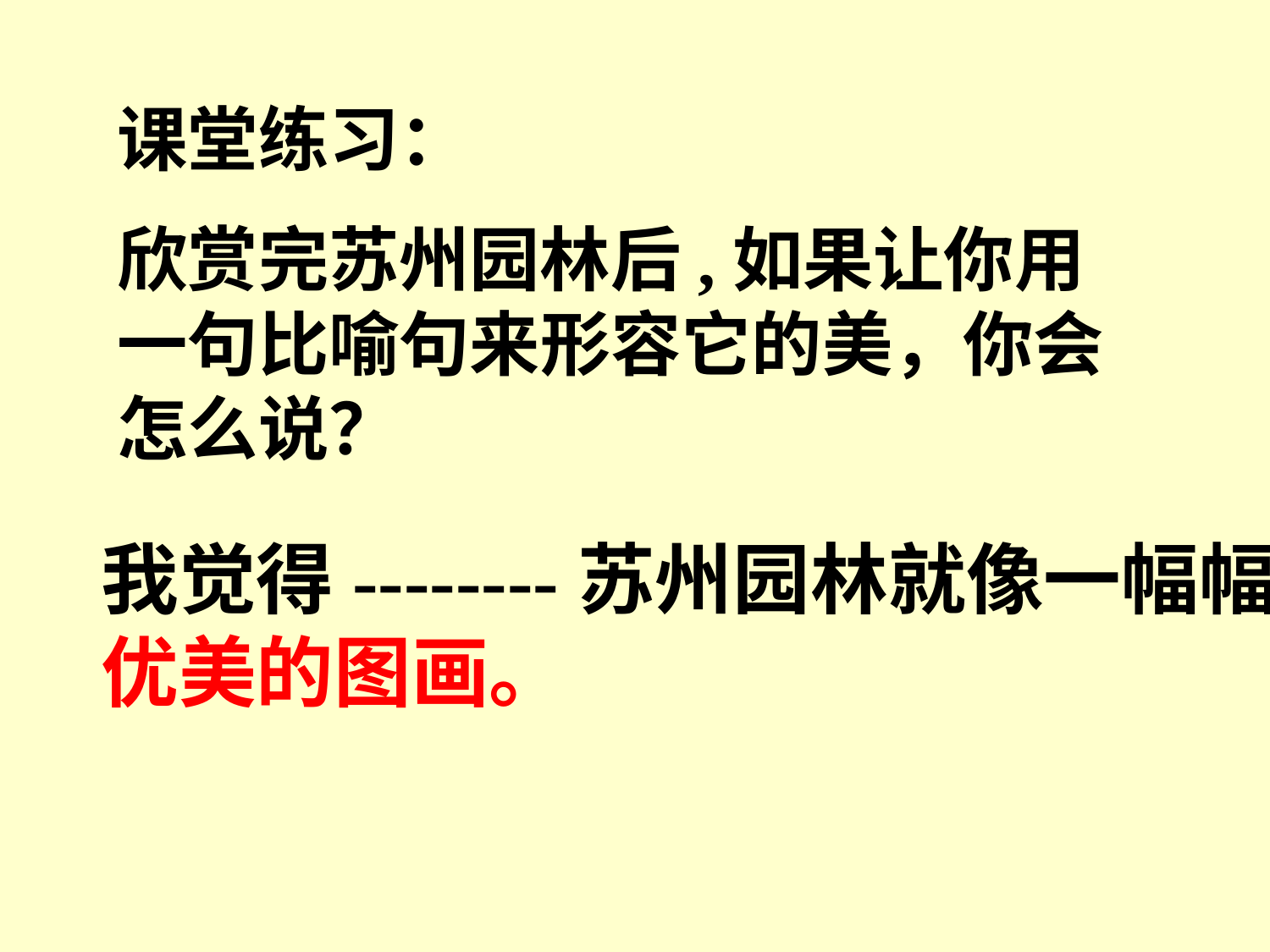

课堂练习：
欣赏完苏州园林后,如果让你用一句比喻句来形容它的美，你会怎么说？

我觉得--------苏州园林就像一幅幅
优美的图画。